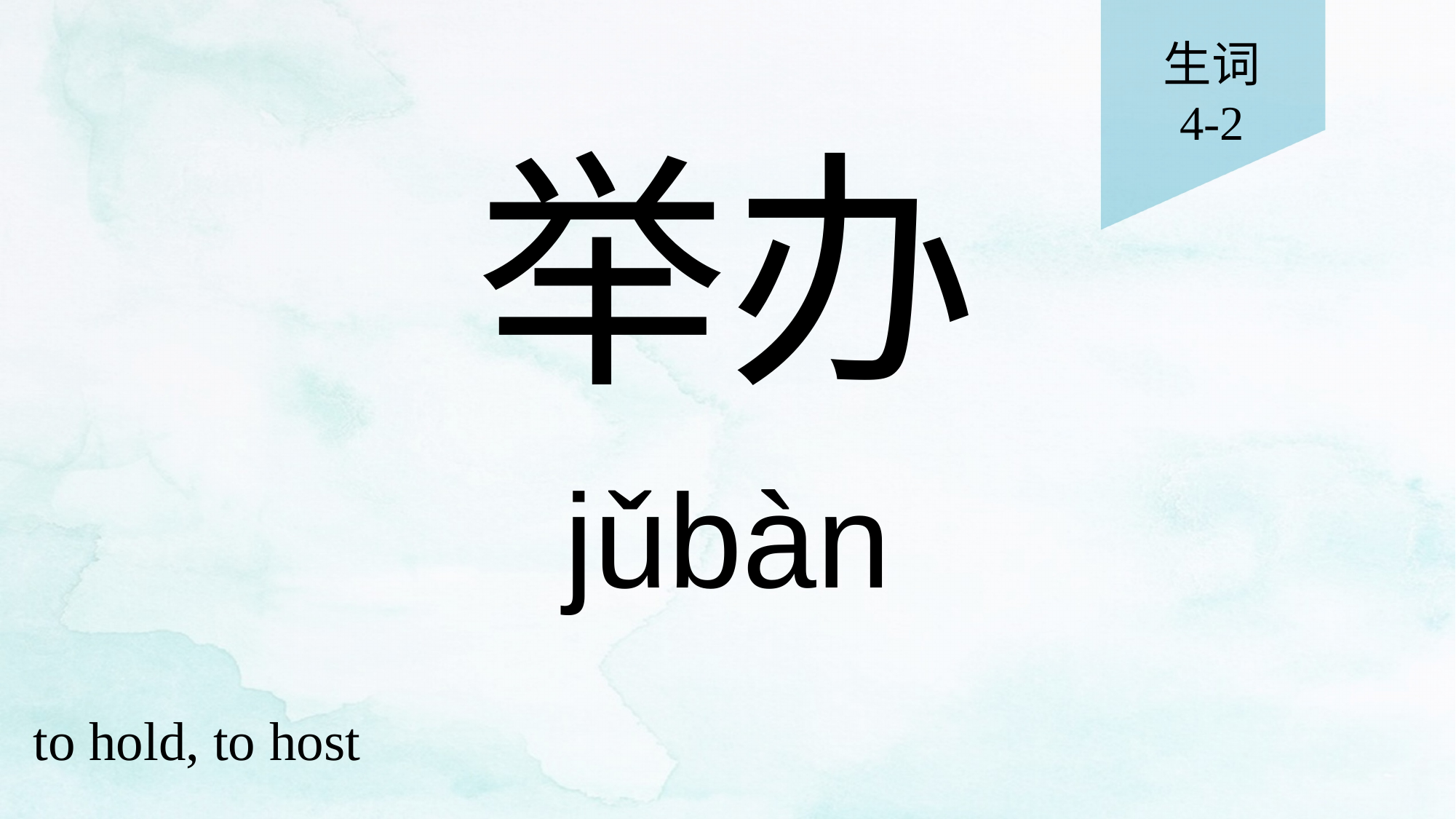

生词
4-2
# 举办
jǔbàn
to hold, to host